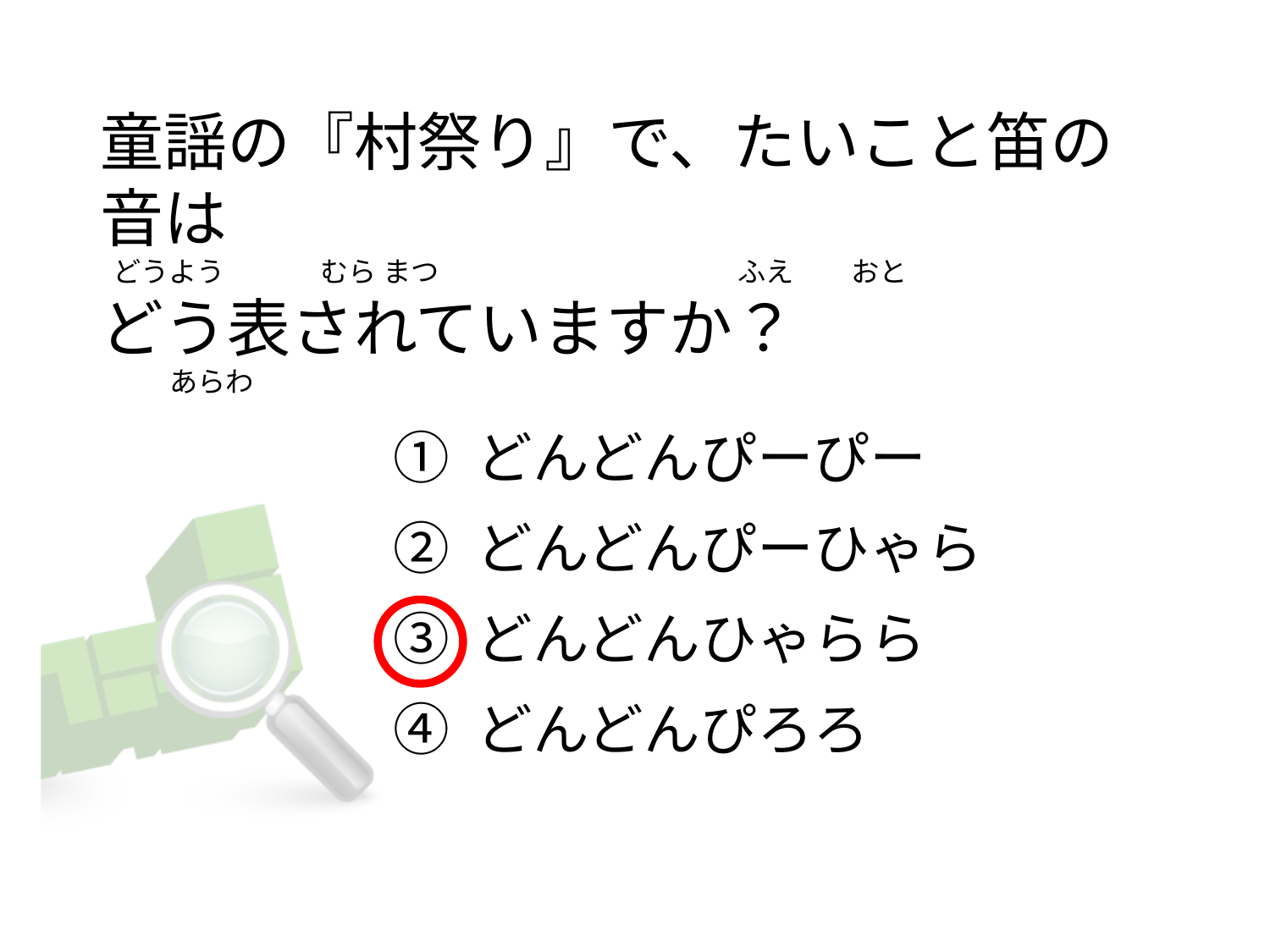

# 童謡の『村祭り』で、たいこと笛の音は   どうよう               むら まつ                                               ふえ         おと どう表されていますか？            あらわ
① どんどんぴーぴー
② どんどんぴーひゃら
③ どんどんひゃらら
④ どんどんぴろろ